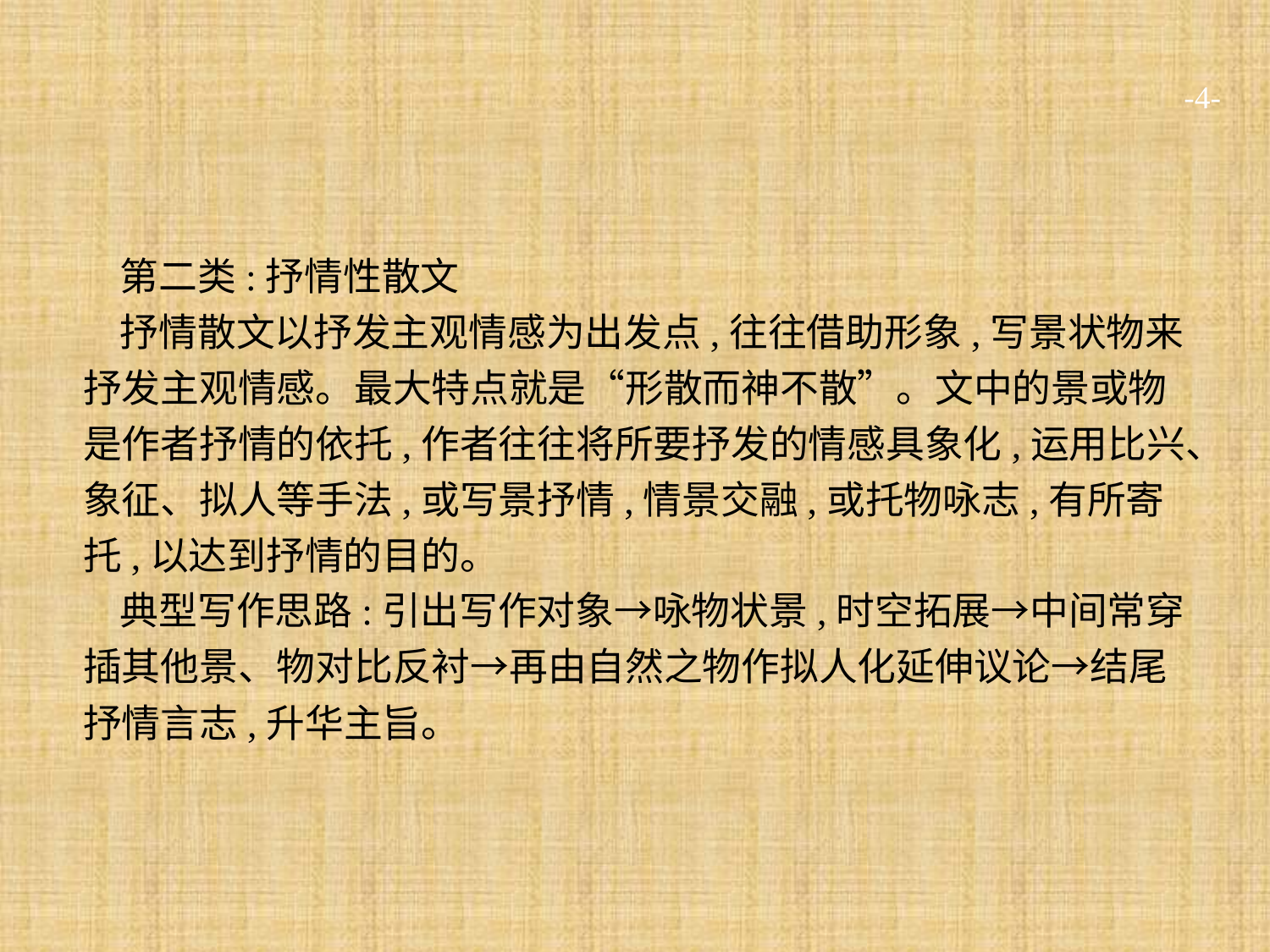

-4-
第二类:抒情性散文
抒情散文以抒发主观情感为出发点,往往借助形象,写景状物来抒发主观情感。最大特点就是“形散而神不散”。文中的景或物是作者抒情的依托,作者往往将所要抒发的情感具象化,运用比兴、象征、拟人等手法,或写景抒情,情景交融,或托物咏志,有所寄托,以达到抒情的目的。
典型写作思路:引出写作对象→咏物状景,时空拓展→中间常穿插其他景、物对比反衬→再由自然之物作拟人化延伸议论→结尾抒情言志,升华主旨。